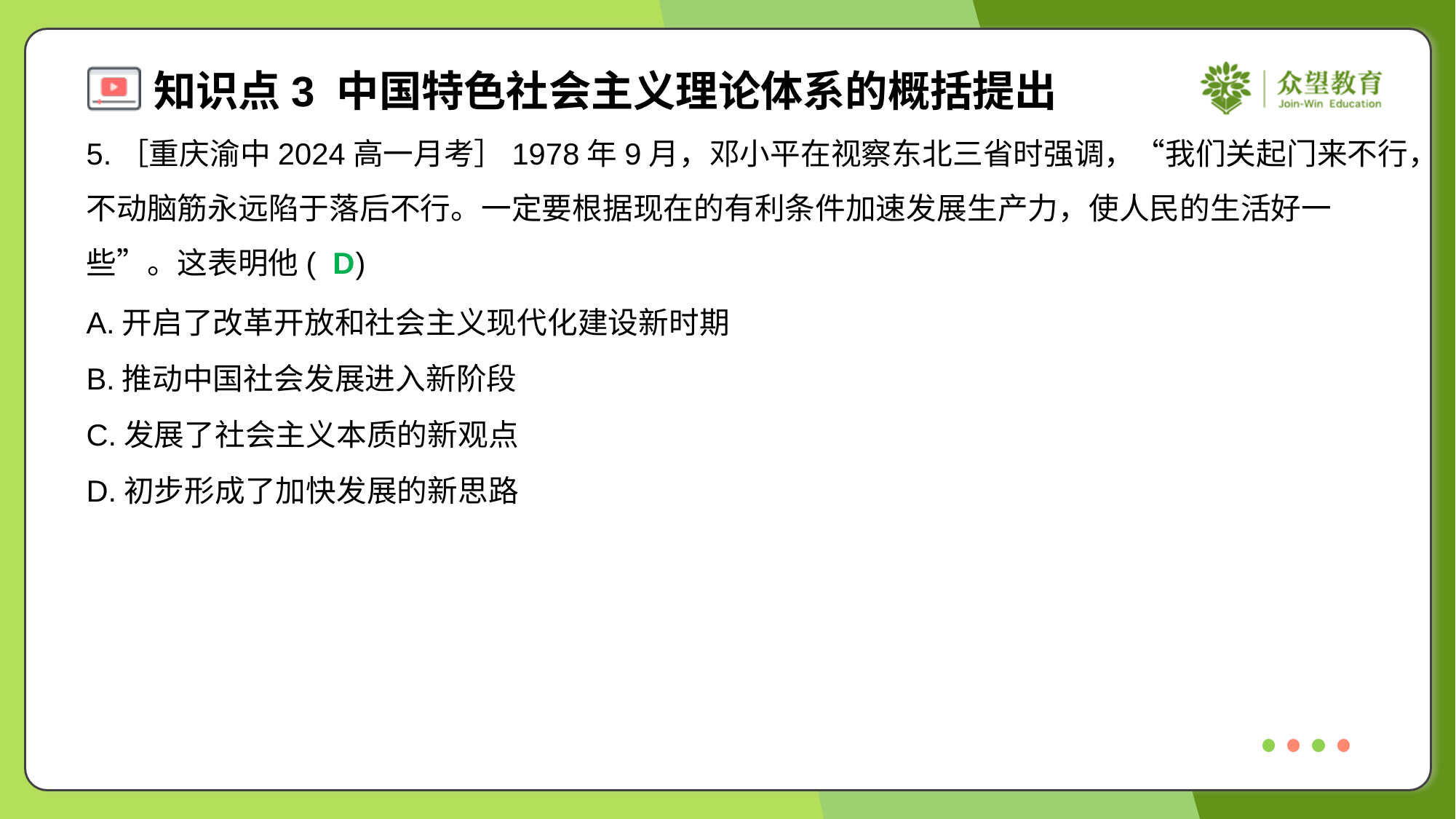

5.［重庆渝中2024高一月考］1978年9月，邓小平在视察东北三省时强调，“我们关起门来不行，
不动脑筋永远陷于落后不行。一定要根据现在的有利条件加速发展生产力，使人民的生活好一
些”。这表明他(     )
D
A.开启了改革开放和社会主义现代化建设新时期
B.推动中国社会发展进入新阶段
C.发展了社会主义本质的新观点
D.初步形成了加快发展的新思路